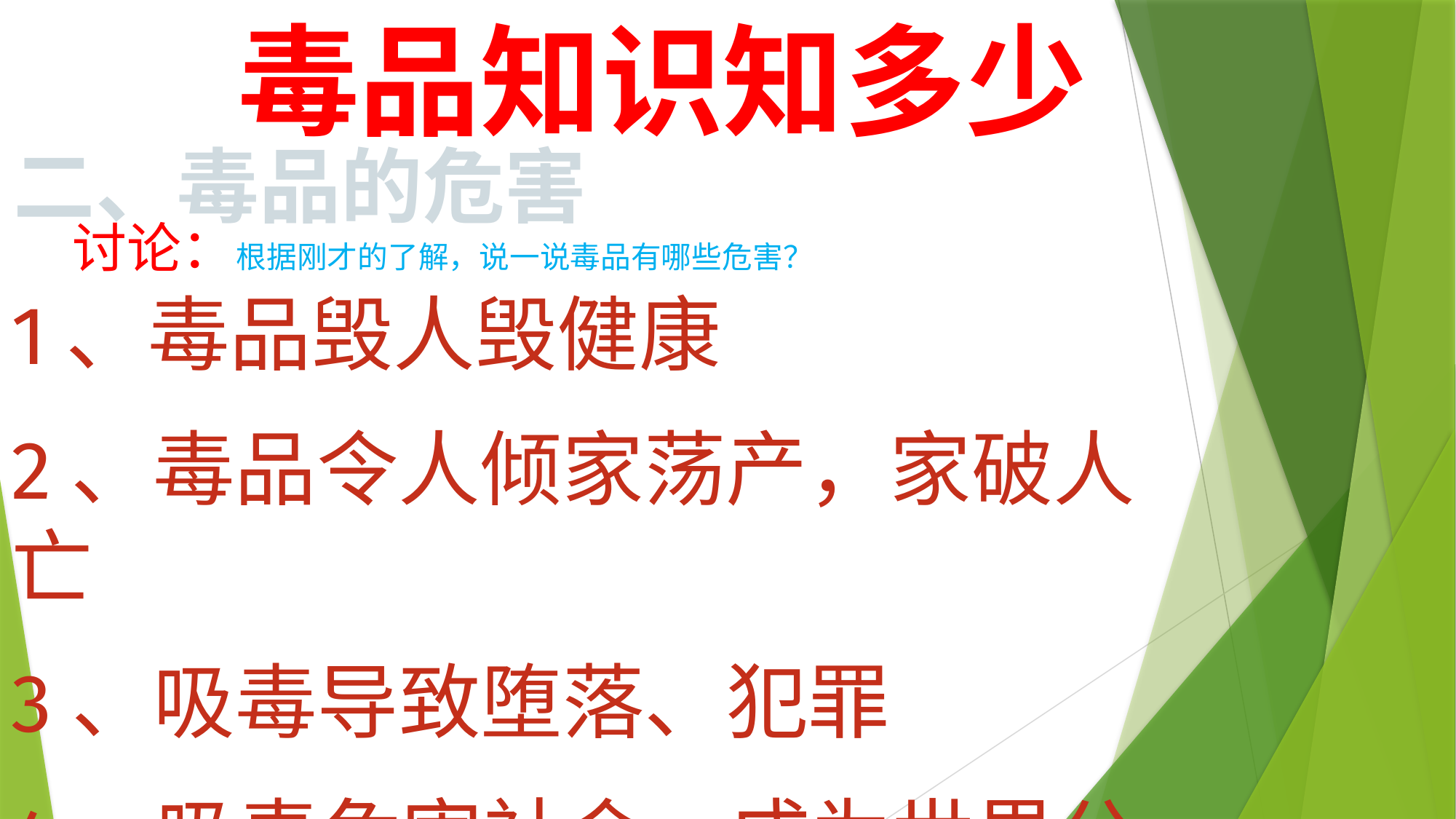

毒品知识知多少
二、毒品的危害
    讨论：根据刚才的了解，说一说毒品有哪些危害？
1、毒品毁人毁健康

2、毒品令人倾家荡产，家破人亡

3、吸毒导致堕落、犯罪

4、吸毒危害社会，成为世界公害